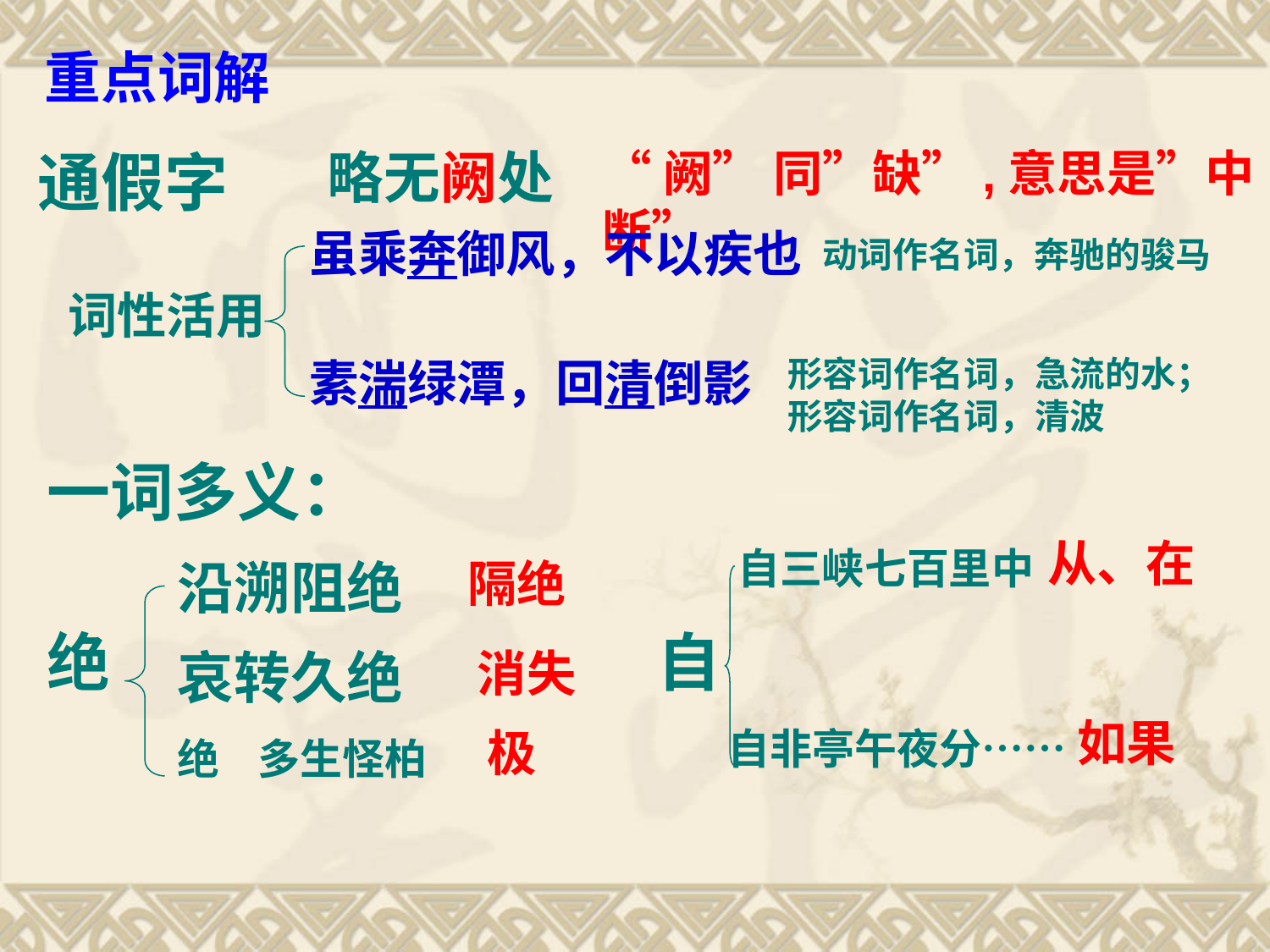

重点词解
通假字
略无阙处
“阙” 同”缺”,意思是”中断”
虽乘奔御风，不以疾也
动词作名词，奔驰的骏马

词性活用
素湍绿潭，回清倒影
形容词作名词，急流的水；
形容词作名词，清波
一词多义：
从、在
自三峡七百里中
沿溯阻绝
隔绝

绝
自
哀转久绝
消失
如果
极
自非亭午夜分……
绝    多生怪柏